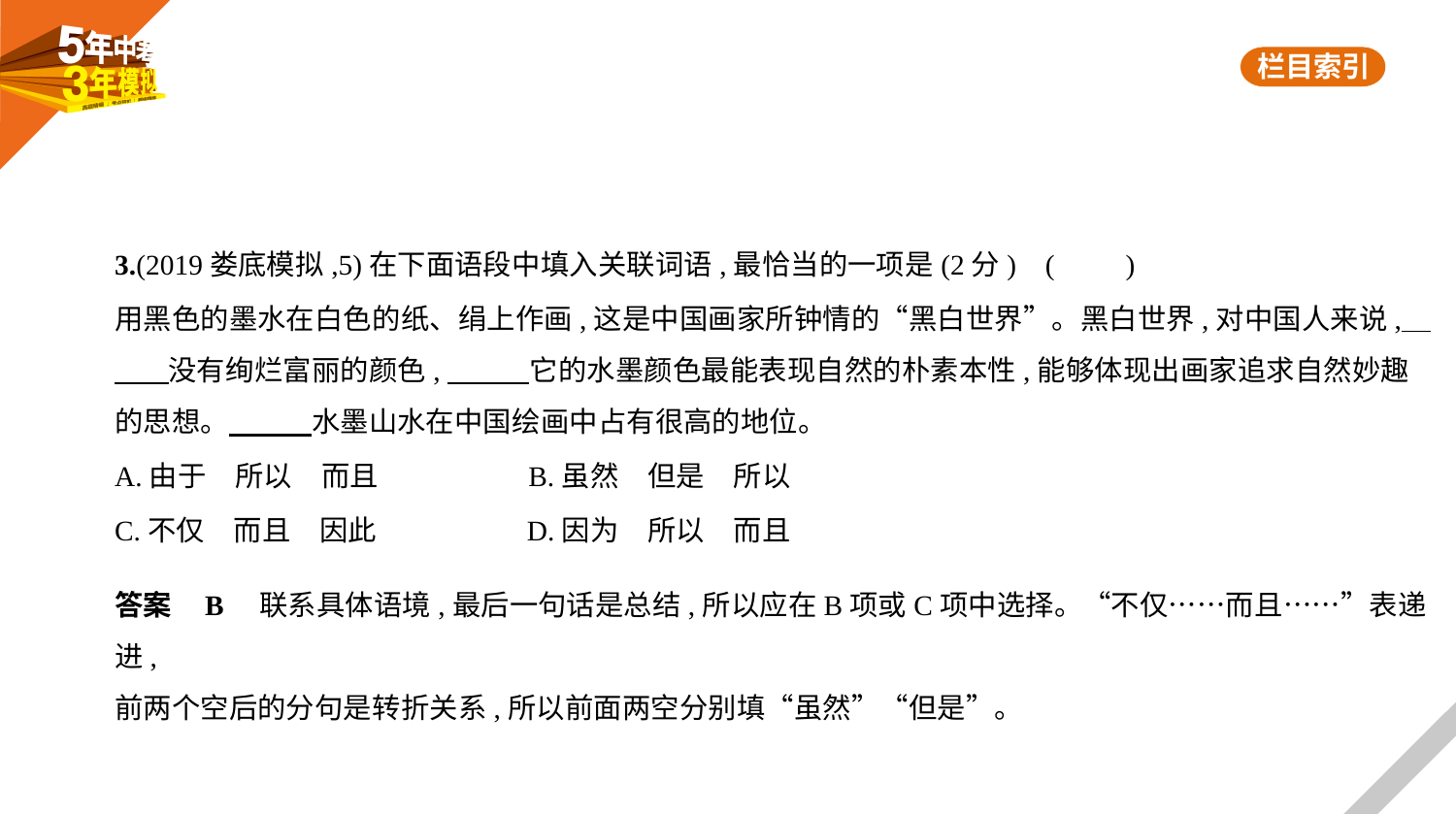

3.(2019娄底模拟,5)在下面语段中填入关联词语,最恰当的一项是(2分) (　　)
用黑色的墨水在白色的纸、绢上作画,这是中国画家所钟情的“黑白世界”。黑白世界,对中国人来说,    
　    没有绚烂富丽的颜色,　　    它的水墨颜色最能表现自然的朴素本性,能够体现出画家追求自然妙趣
的思想。　　    水墨山水在中国绘画中占有很高的地位。
A.由于　所以　而且　　　　　B.虽然　但是　所以
C.不仅　而且　因此　　　　　D.因为　所以　而且
答案    B　联系具体语境,最后一句话是总结,所以应在B项或C项中选择。“不仅……而且……”表递进,
前两个空后的分句是转折关系,所以前面两空分别填“虽然”“但是”。